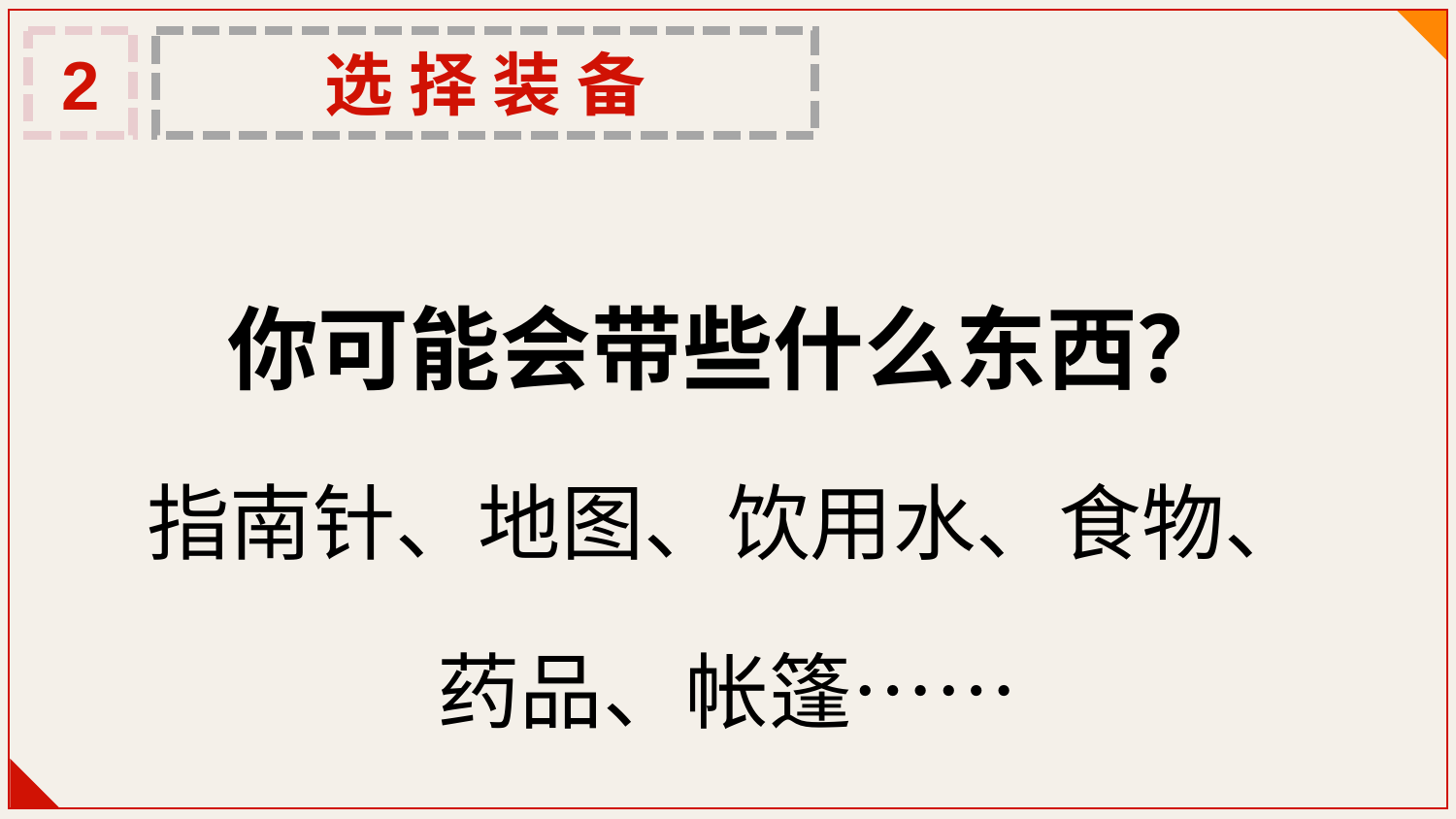

2
选 择 装 备
你可能会带些什么东西？
指南针、地图、饮用水、食物、
药品、帐篷……